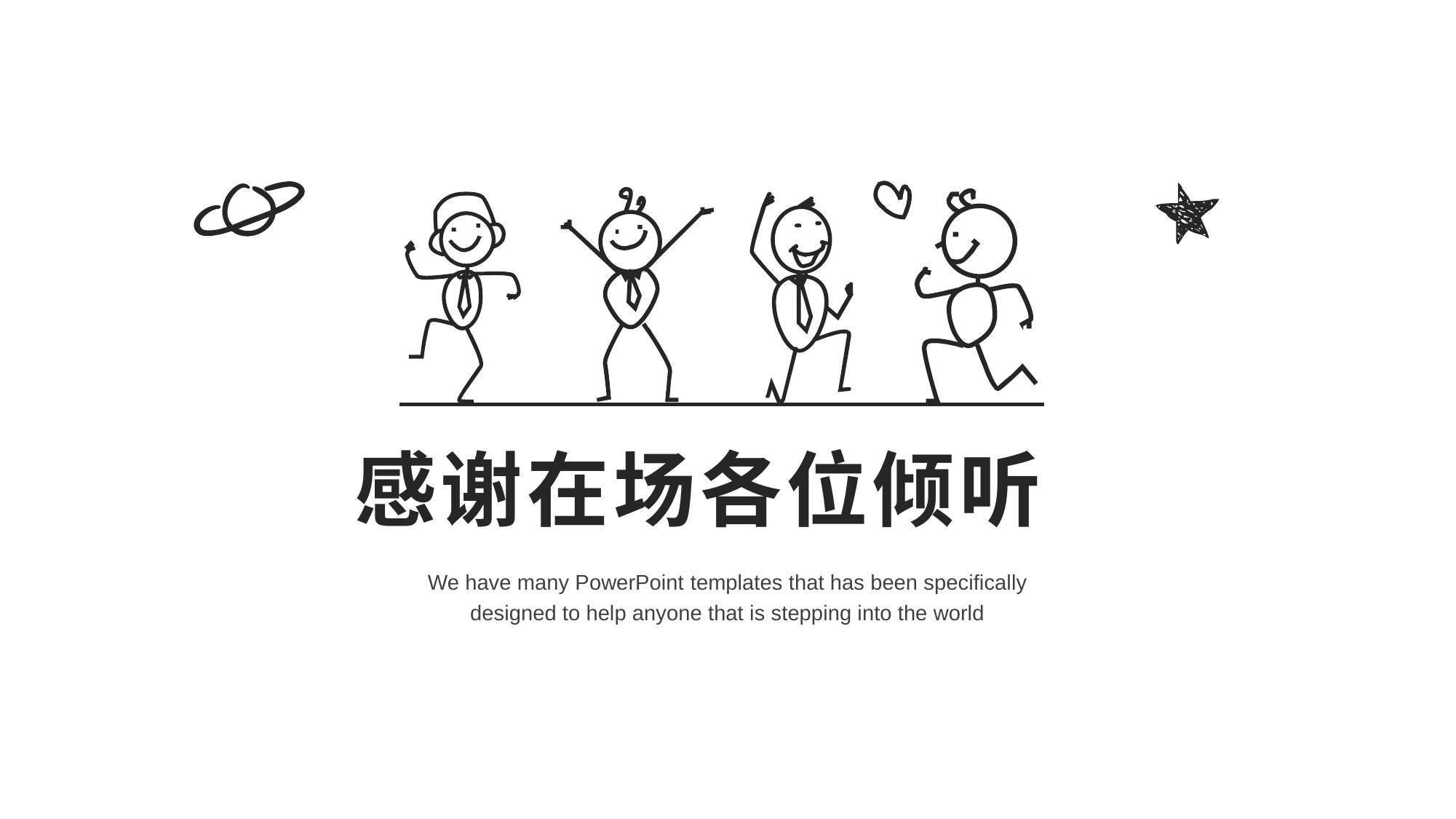

感谢在场各位倾听
We have many PowerPoint templates that has been specifically designed to help anyone that is stepping into the world